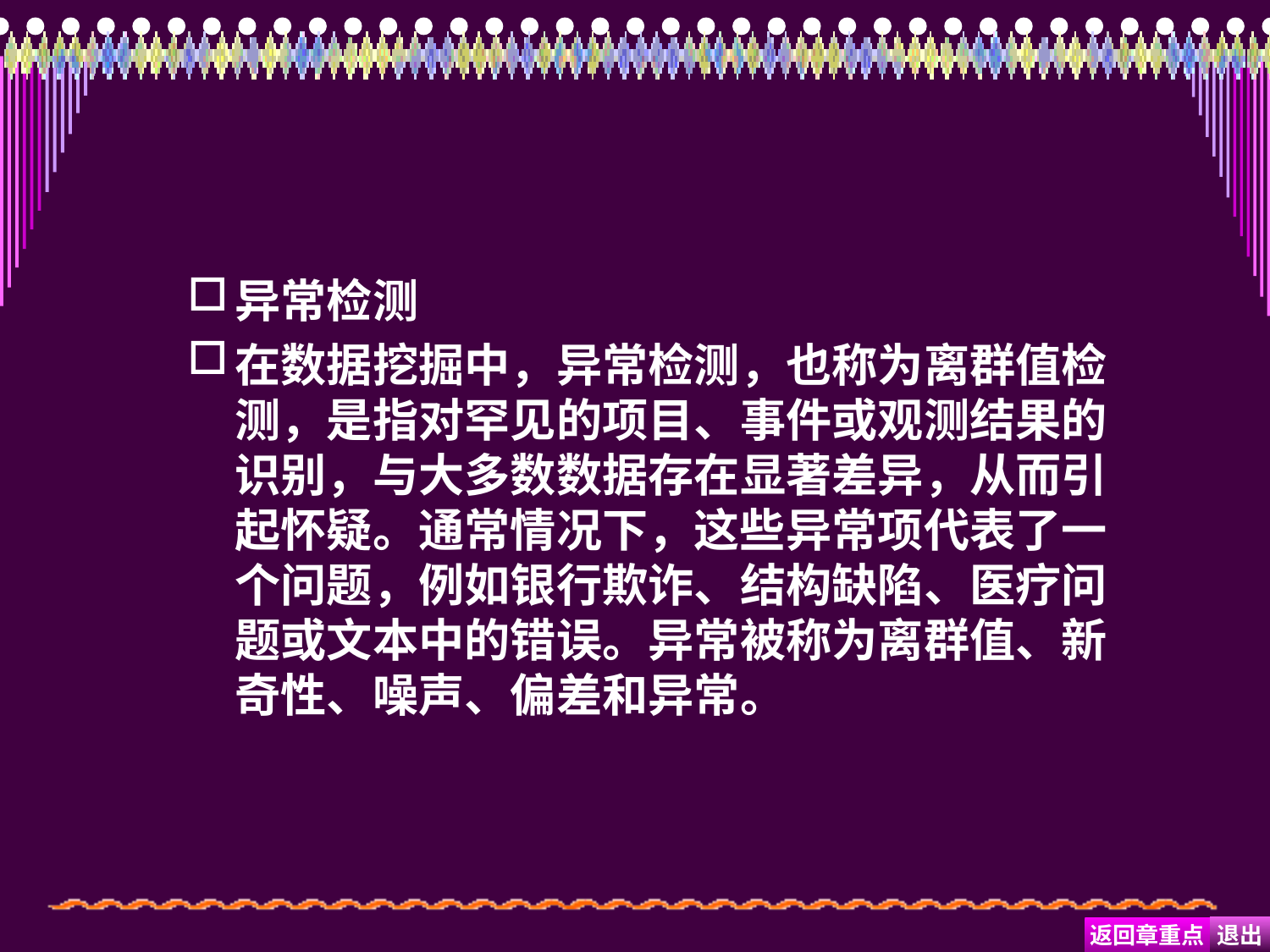

#
异常检测
在数据挖掘中，异常检测，也称为离群值检测，是指对罕见的项目、事件或观测结果的识别，与大多数数据存在显著差异，从而引起怀疑。通常情况下，这些异常项代表了一个问题，例如银行欺诈、结构缺陷、医疗问题或文本中的错误。异常被称为离群值、新奇性、噪声、偏差和异常。